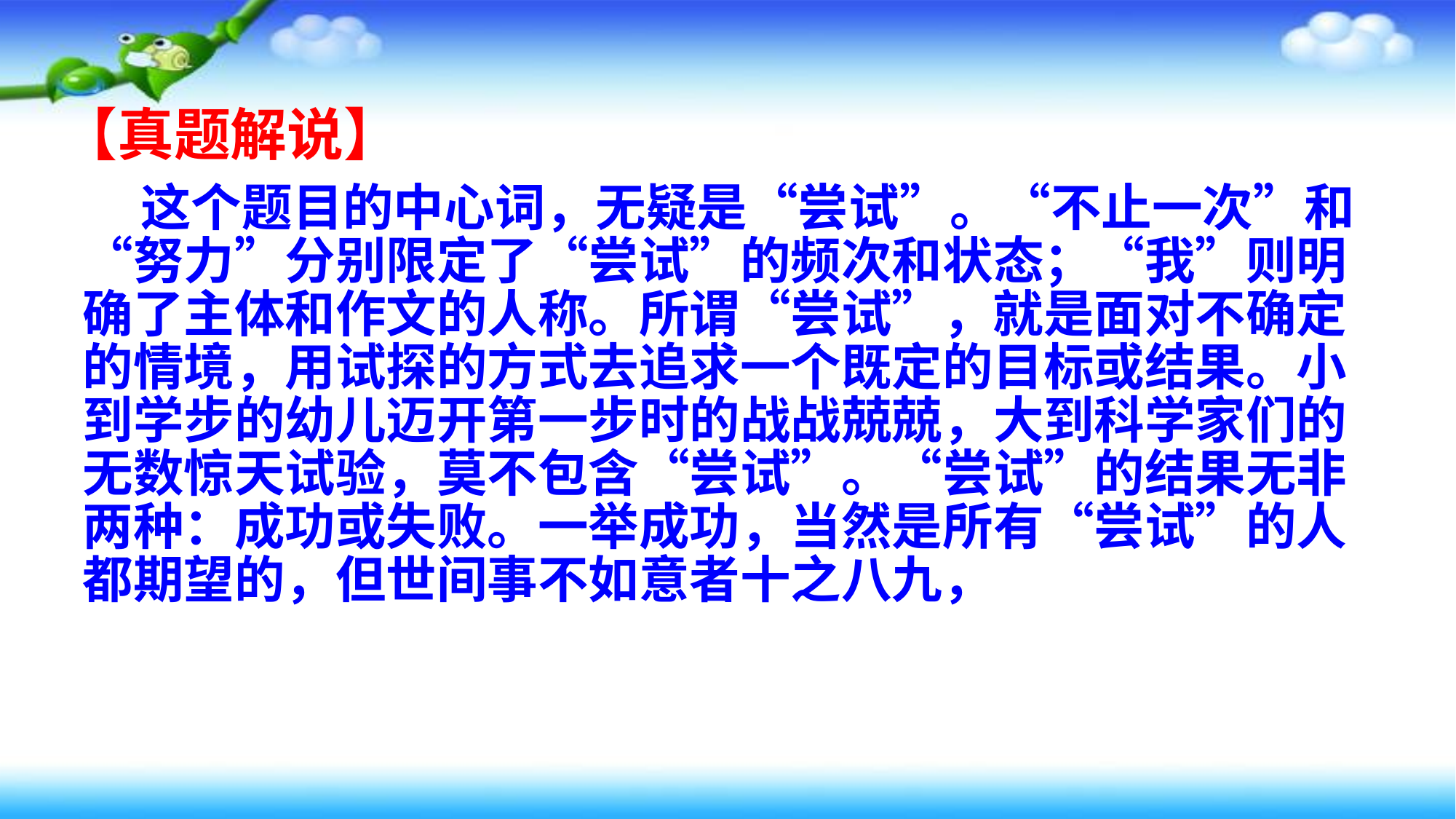

【真题解说】
    这个题目的中心词，无疑是“尝试”。“不止一次”和“努力”分别限定了“尝试”的频次和状态；“我”则明确了主体和作文的人称。所谓“尝试”，就是面对不确定的情境，用试探的方式去追求一个既定的目标或结果。小到学步的幼儿迈开第一步时的战战兢兢，大到科学家们的无数惊天试验，莫不包含“尝试”。“尝试”的结果无非两种：成功或失败。一举成功，当然是所有“尝试”的人都期望的，但世间事不如意者十之八九，